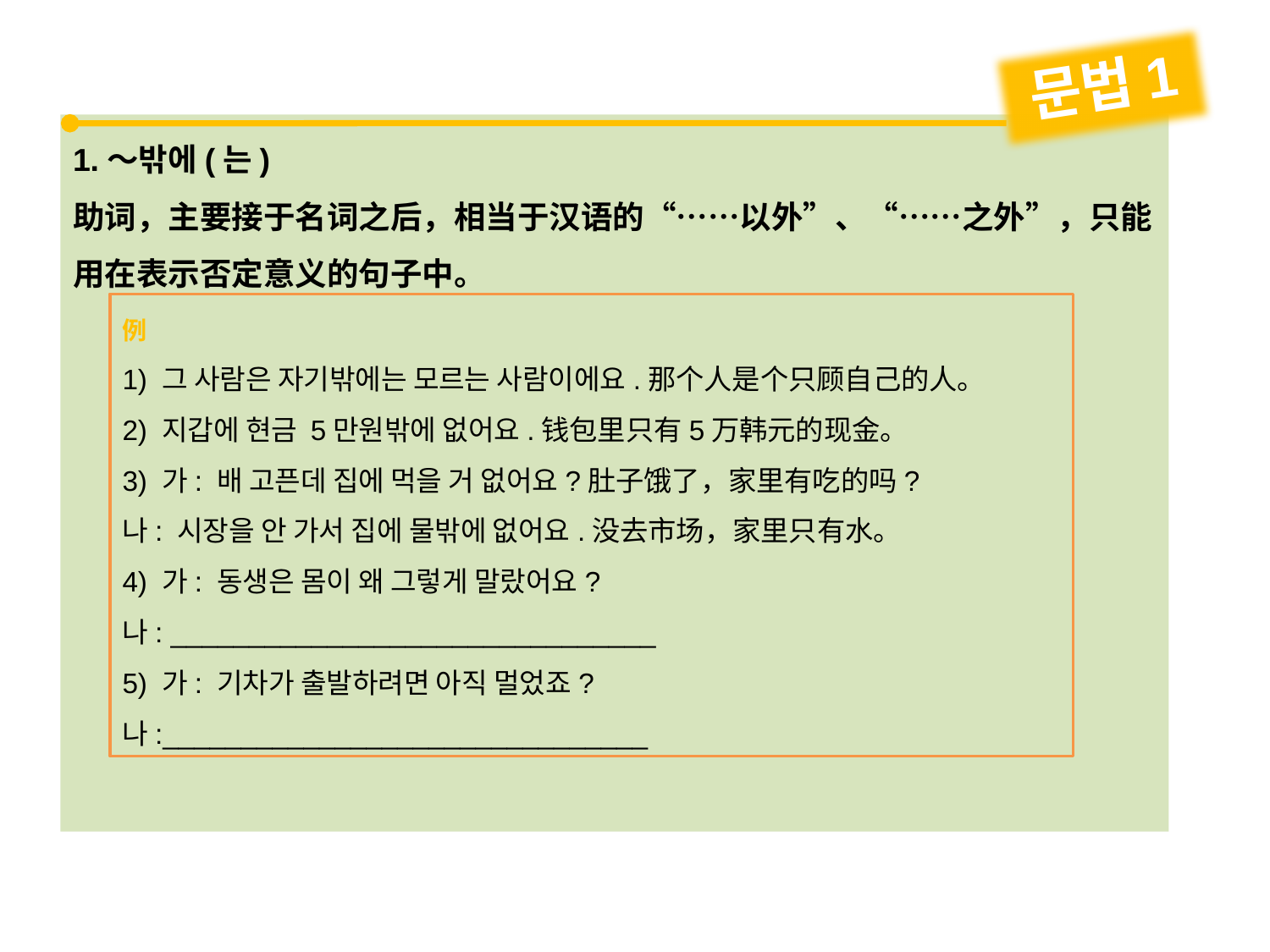

문법1
1.～밖에(는)
助词，主要接于名词之后，相当于汉语的“……以外”、“……之外”，只能用在表示否定意义的句子中。

例
1) 그 사람은 자기밖에는 모르는 사람이에요.那个人是个只顾自己的人。
2) 지갑에 현금 5만원밖에 없어요.钱包里只有5万韩元的现金。
3) 가: 배 고픈데 집에 먹을 거 없어요?肚子饿了，家里有吃的吗?
나: 시장을 안 가서 집에 물밖에 없어요.没去市场，家里只有水。
4) 가: 동생은 몸이 왜 그렇게 말랐어요?
나: _______________________________
5) 가: 기차가 출발하려면 아직 멀었죠?
나:_______________________________